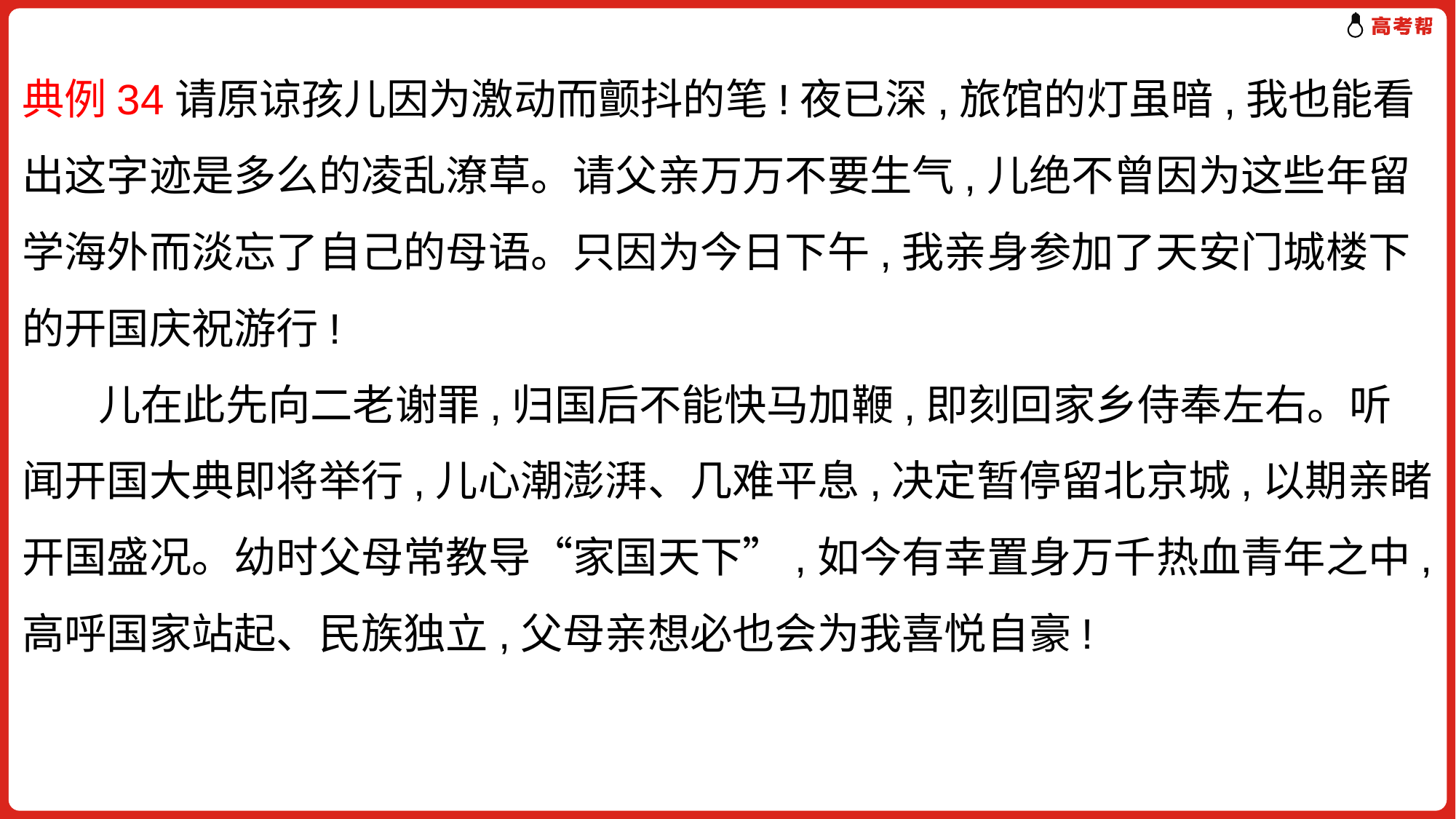

典例34请原谅孩儿因为激动而颤抖的笔!夜已深,旅馆的灯虽暗,我也能看出这字迹是多么的凌乱潦草。请父亲万万不要生气,儿绝不曾因为这些年留学海外而淡忘了自己的母语。只因为今日下午,我亲身参加了天安门城楼下的开国庆祝游行!
       儿在此先向二老谢罪,归国后不能快马加鞭,即刻回家乡侍奉左右。听闻开国大典即将举行,儿心潮澎湃、几难平息,决定暂停留北京城,以期亲睹开国盛况。幼时父母常教导“家国天下”,如今有幸置身万千热血青年之中,高呼国家站起、民族独立,父母亲想必也会为我喜悦自豪!